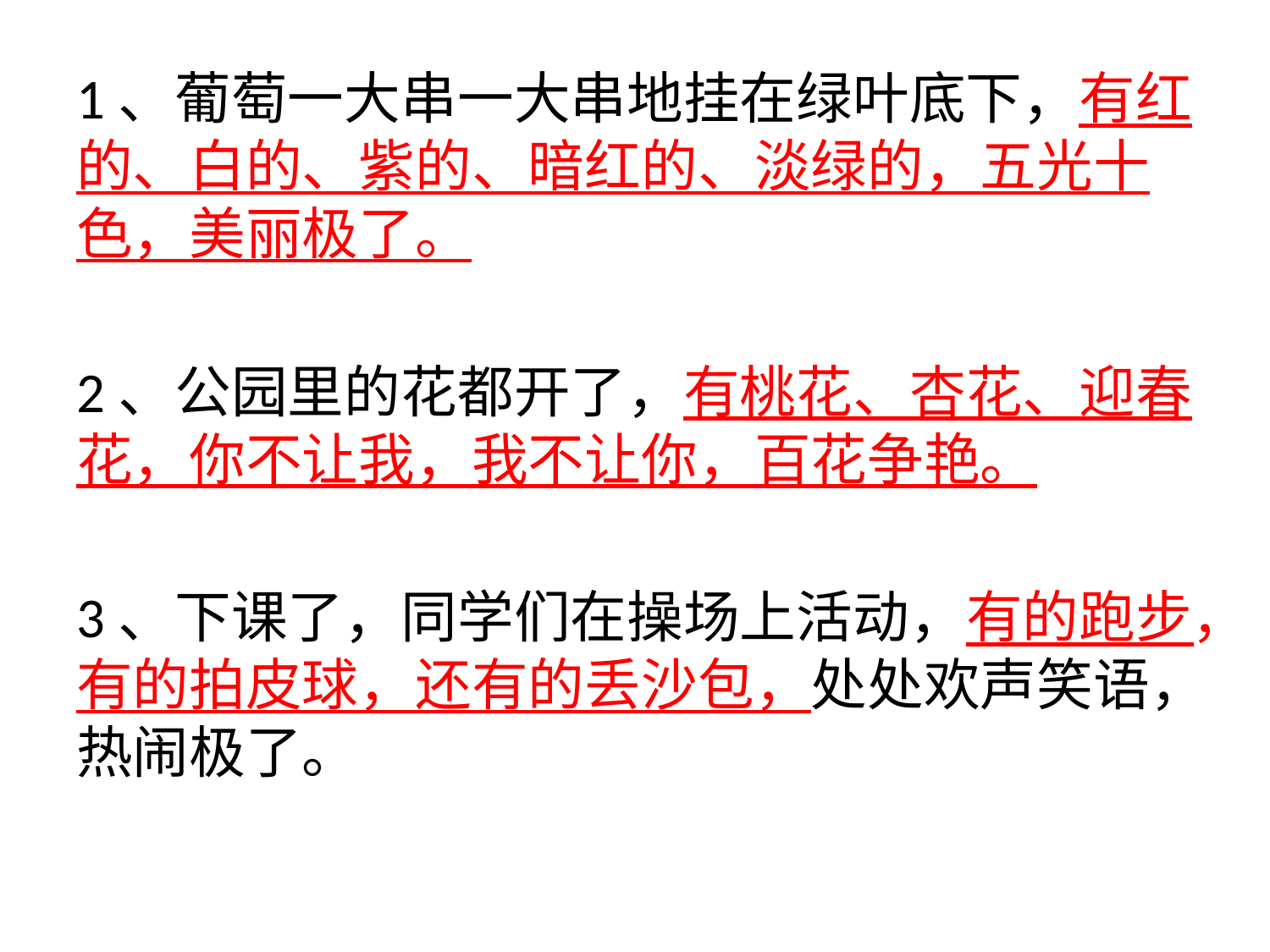

1、葡萄一大串一大串地挂在绿叶底下，有红的、白的、紫的、暗红的、淡绿的，五光十色，美丽极了。

2、公园里的花都开了，有桃花、杏花、迎春花，你不让我，我不让你，百花争艳。

3、下课了，同学们在操场上活动，有的跑步，有的拍皮球，还有的丢沙包，处处欢声笑语，热闹极了。